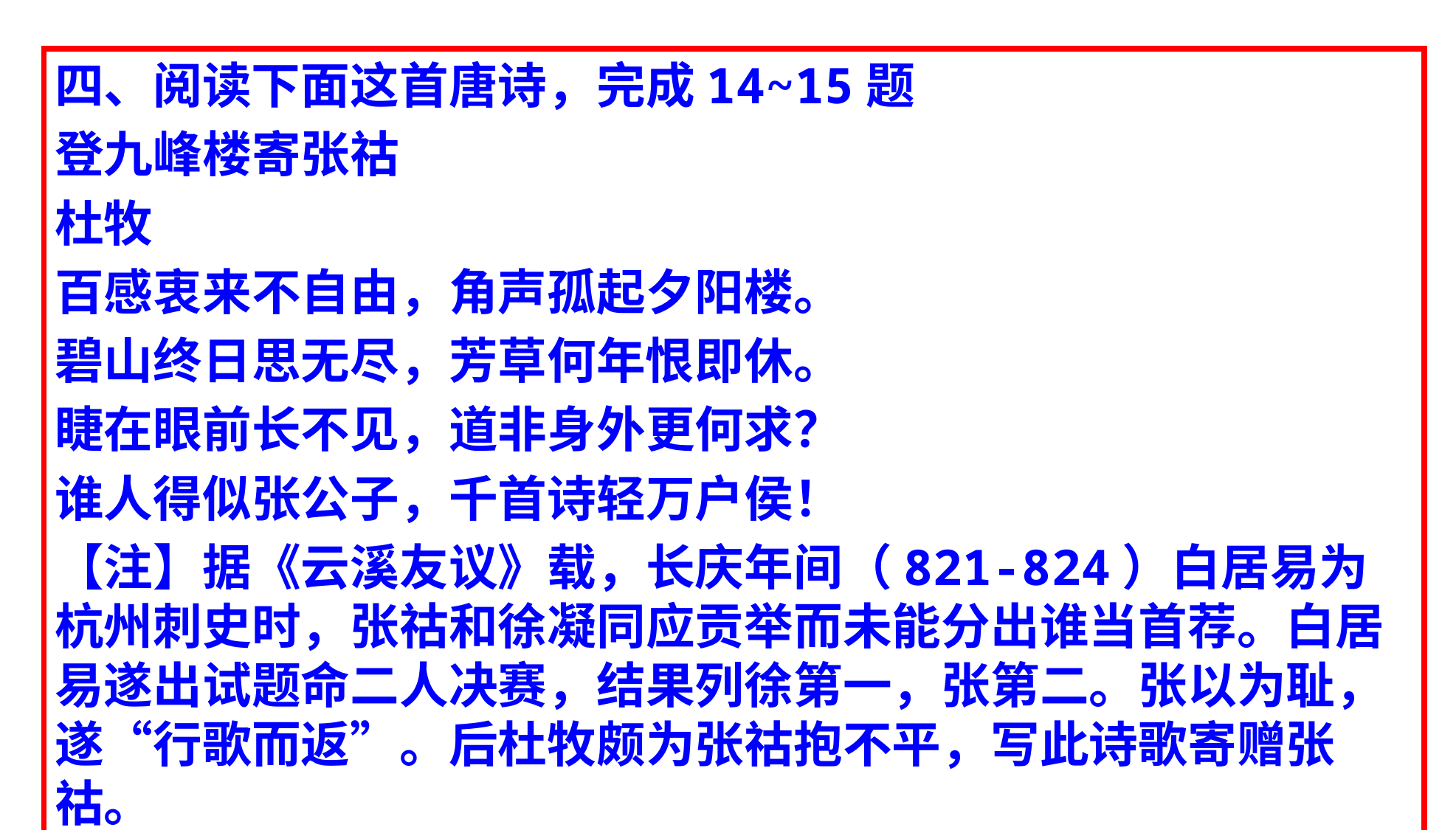

四、阅读下面这首唐诗，完成14~15题
登九峰楼寄张祜
杜牧
百感衷来不自由，角声孤起夕阳楼。
碧山终日思无尽，芳草何年恨即休。
睫在眼前长不见，道非身外更何求？
谁人得似张公子，千首诗轻万户侯！
【注】据《云溪友议》载，长庆年间（821-824）白居易为杭州刺史时，张祜和徐凝同应贡举而未能分出谁当首荐。白居易遂出试题命二人决赛，结果列徐第一，张第二。张以为耻，遂“行歌而返”。后杜牧颇为张祜抱不平，写此诗歌寄赠张祜。